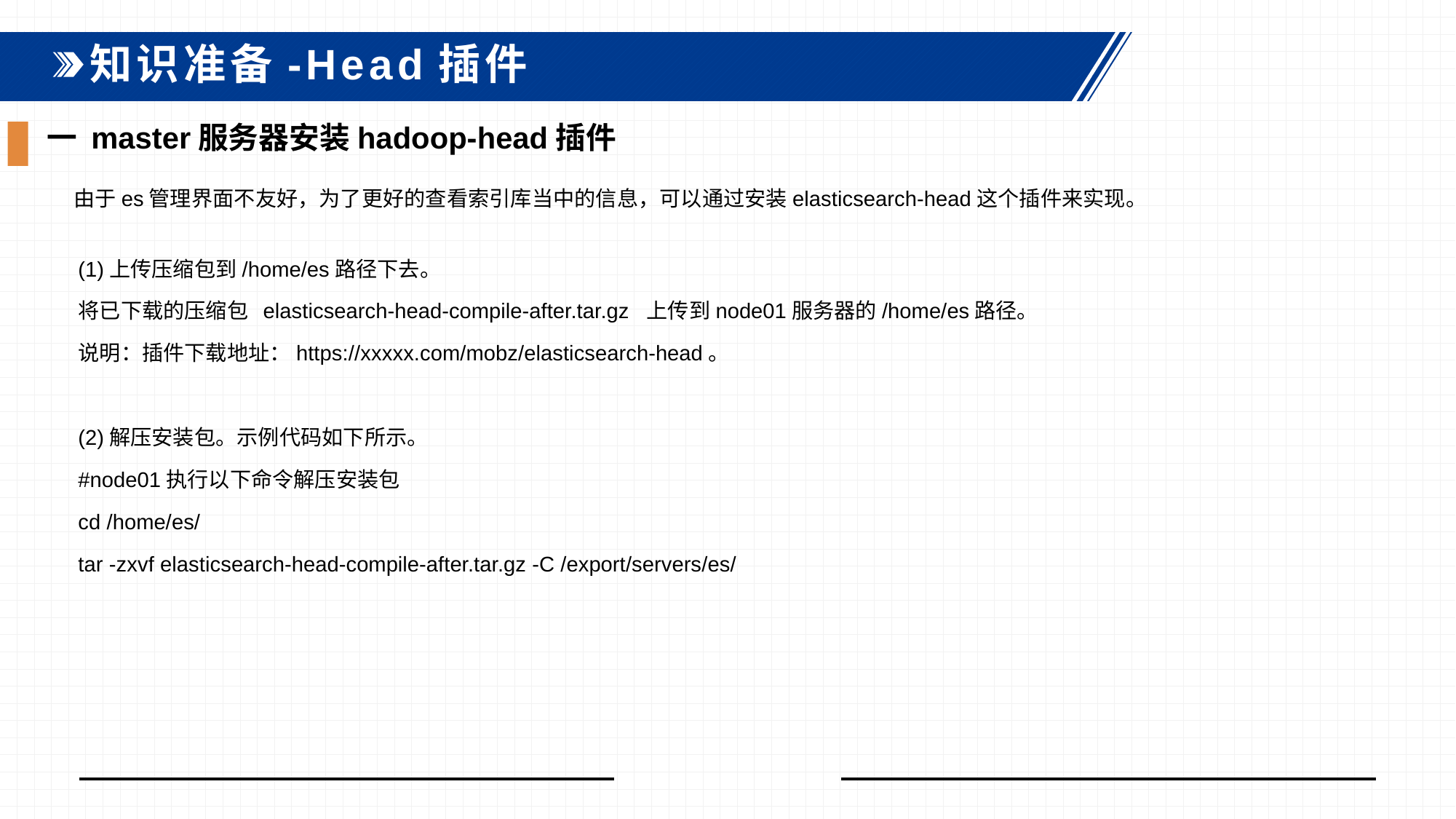

知识准备-Head插件
一 master服务器安装hadoop-head插件
由于es管理界面不友好，为了更好的查看索引库当中的信息，可以通过安装elasticsearch-head这个插件来实现。
(1)上传压缩包到/home/es路径下去。
将已下载的压缩包  elasticsearch-head-compile-after.tar.gz  上传到node01服务器的/home/es路径。
说明：插件下载地址：https://xxxxx.com/mobz/elasticsearch-head。

(2)解压安装包。示例代码如下所示。
#node01执行以下命令解压安装包
cd /home/es/
tar -zxvf elasticsearch-head-compile-after.tar.gz -C /export/servers/es/